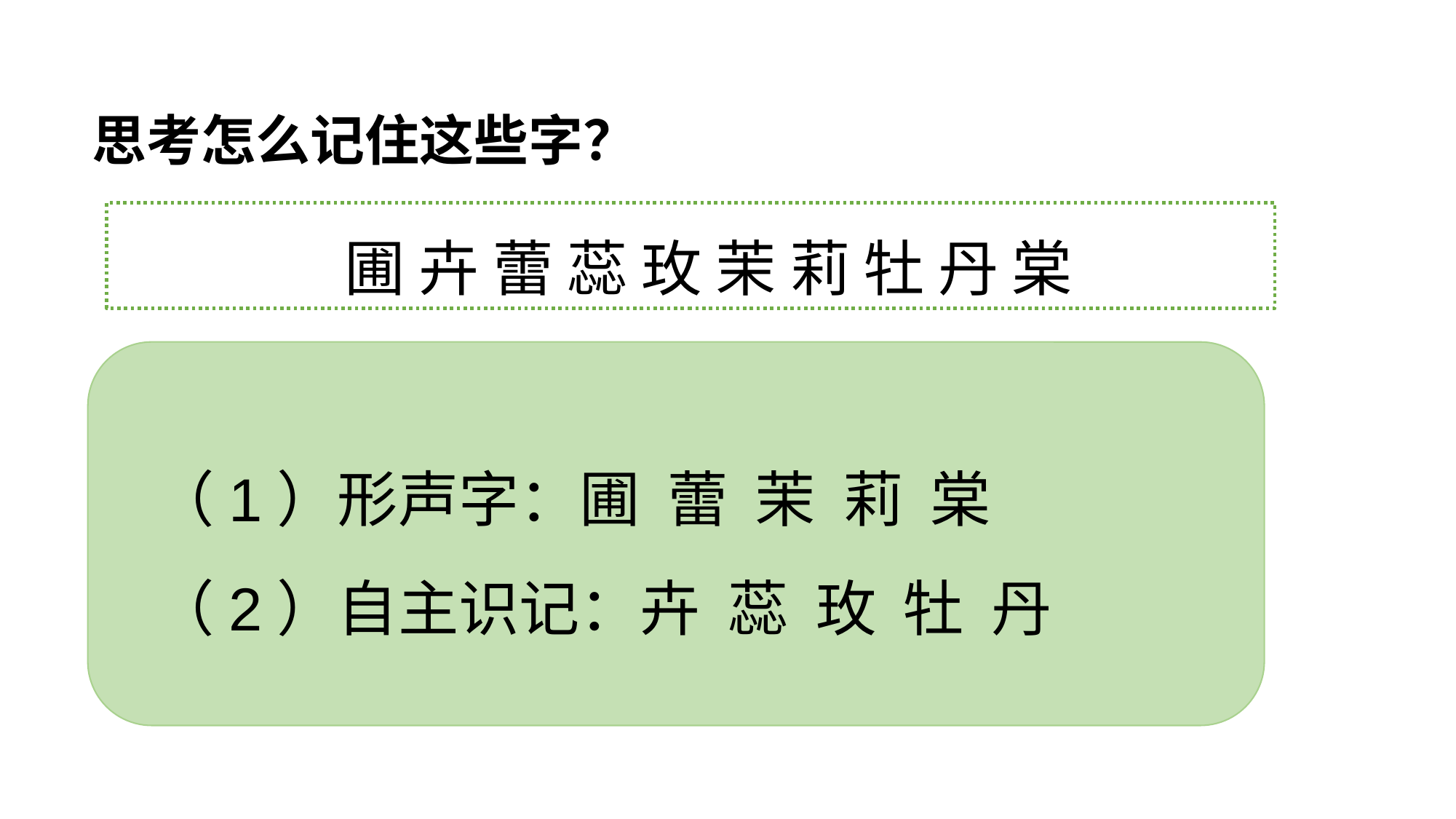

思考怎么记住这些字？
圃 卉 蕾 蕊 玫 茉 莉 牡 丹 棠
（1）形声字：圃  蕾  茉  莉  棠
（2）自主识记：卉  蕊  玫  牡  丹